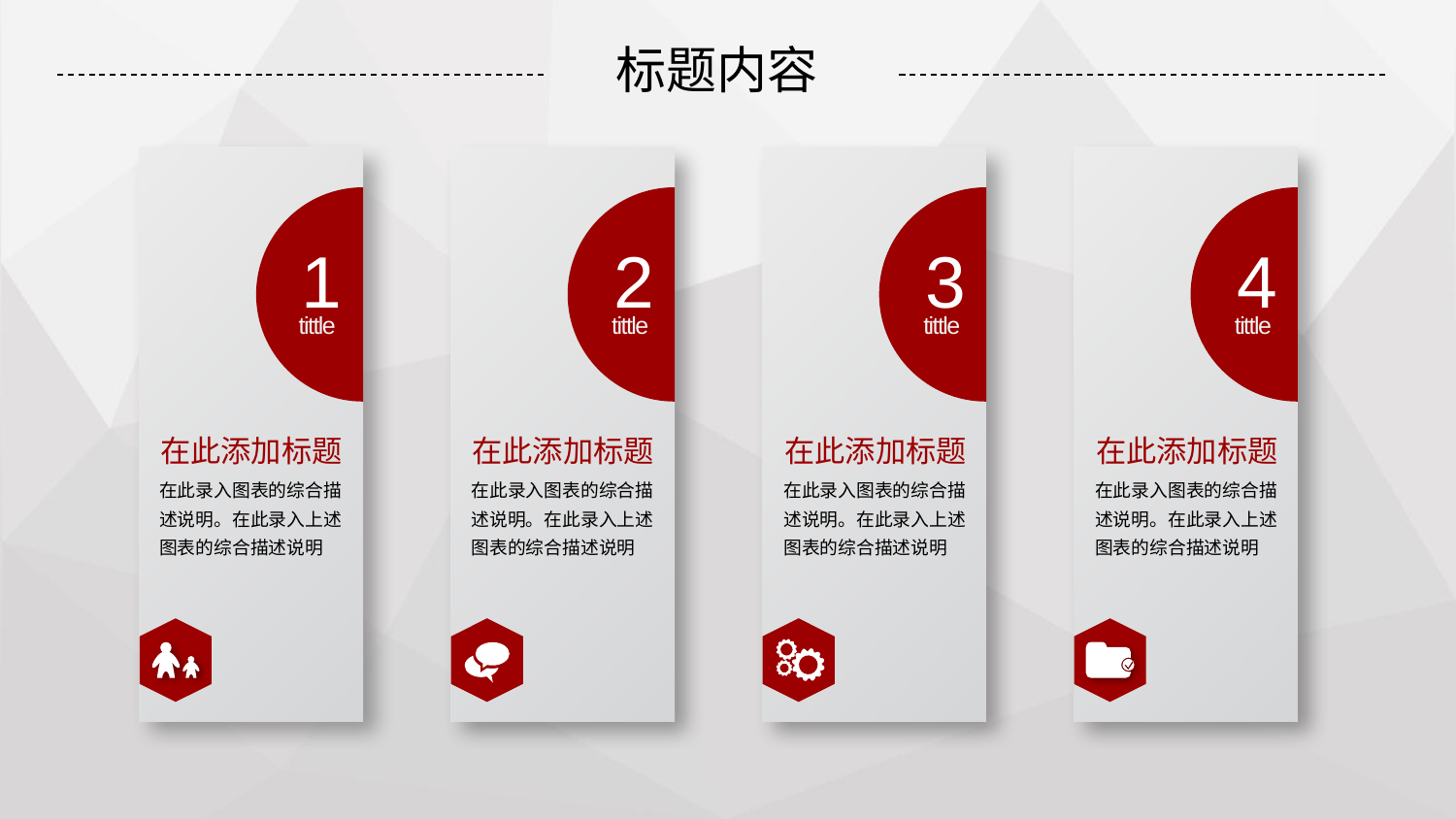

标题内容

1
2
3
4
tittle
tittle
tittle
tittle
在此添加标题
在此添加标题
在此添加标题
在此添加标题
在此录入图表的综合描述说明。在此录入上述图表的综合描述说明
在此录入图表的综合描述说明。在此录入上述图表的综合描述说明
在此录入图表的综合描述说明。在此录入上述图表的综合描述说明
在此录入图表的综合描述说明。在此录入上述图表的综合描述说明